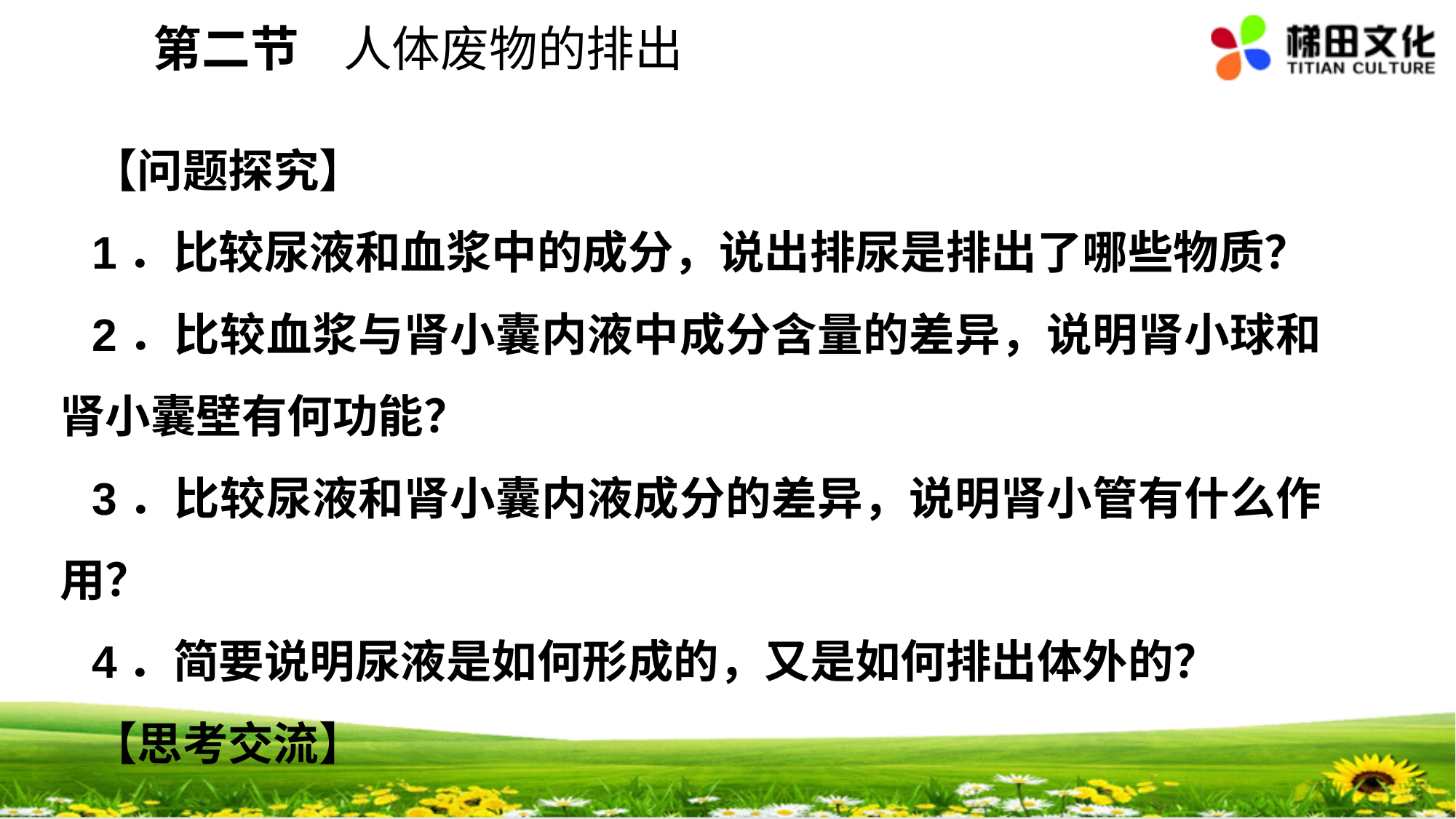

第二节    人体废物的排出
【问题探究】
1．比较尿液和血浆中的成分，说出排尿是排出了哪些物质？
2．比较血浆与肾小囊内液中成分含量的差异，说明肾小球和肾小囊壁有何功能？
3．比较尿液和肾小囊内液成分的差异，说明肾小管有什么作用？
4．简要说明尿液是如何形成的，又是如何排出体外的？
【思考交流】